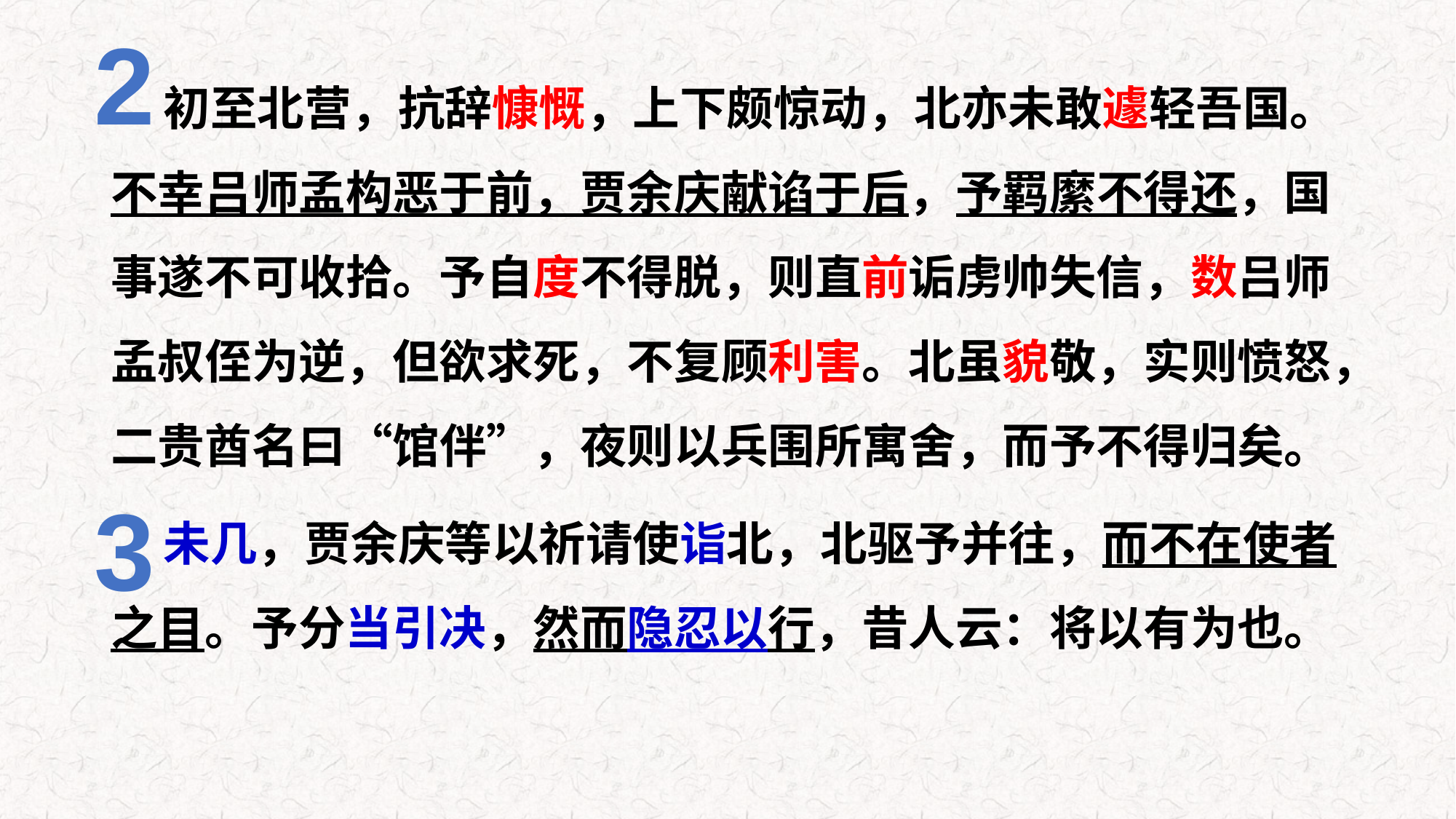

2
    初至北营，抗辞慷慨，上下颇惊动，北亦未敢遽轻吾国。不幸吕师孟构恶于前，贾余庆献谄于后，予羁縻不得还，国事遂不可收拾。予自度不得脱，则直前诟虏帅失信，数吕师孟叔侄为逆，但欲求死，不复顾利害。北虽貌敬，实则愤怒，二贵酋名曰“馆伴”，夜则以兵围所寓舍，而予不得归矣。
    未几，贾余庆等以祈请使诣北，北驱予并往，而不在使者之目。予分当引决，然而隐忍以行，昔人云：将以有为也。
3